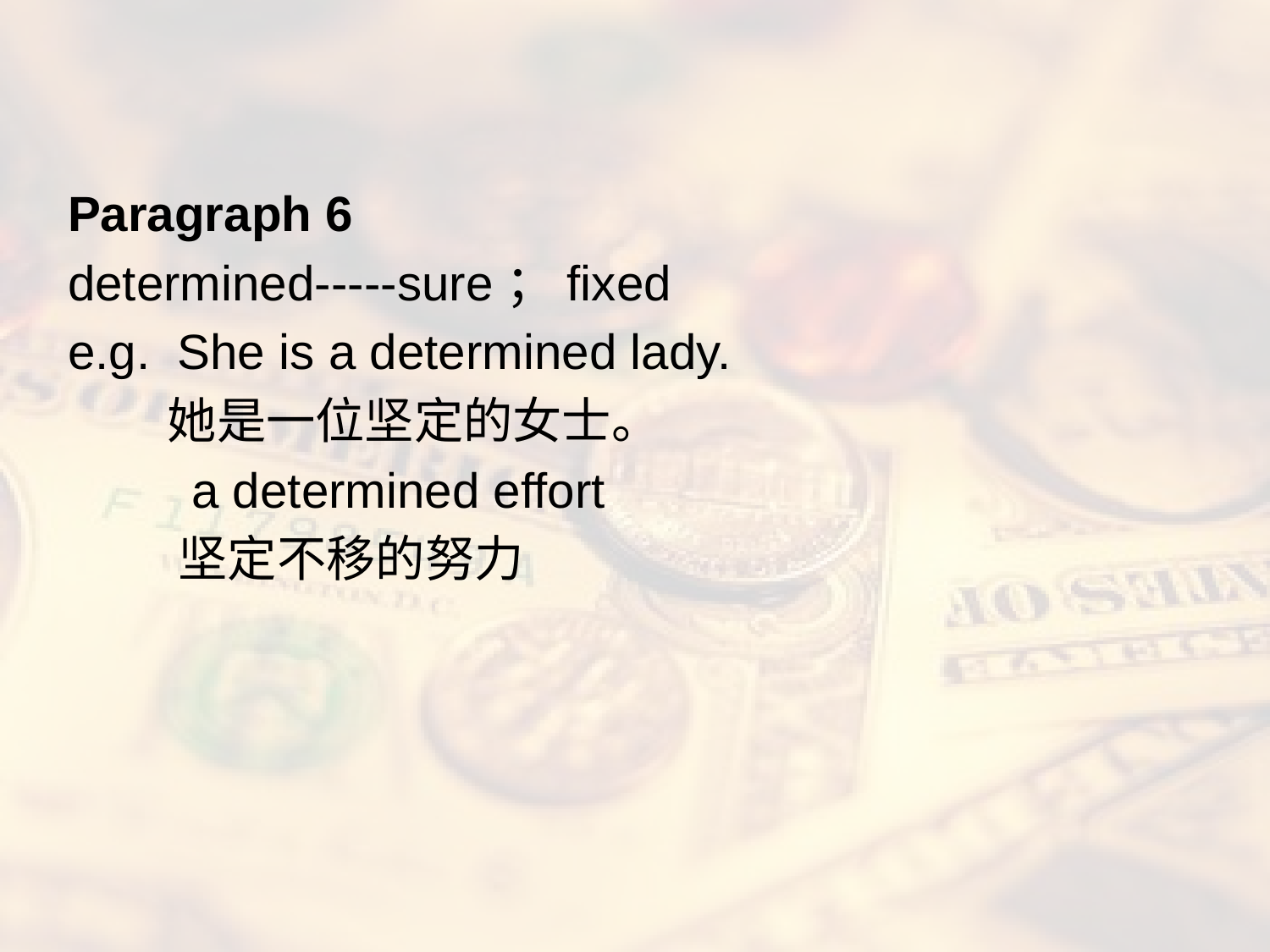

#
Paragraph 6
determined-----sure；fixed
e.g.  She is a determined lady.
        她是一位坚定的女士。
         a determined effort
         坚定不移的努力